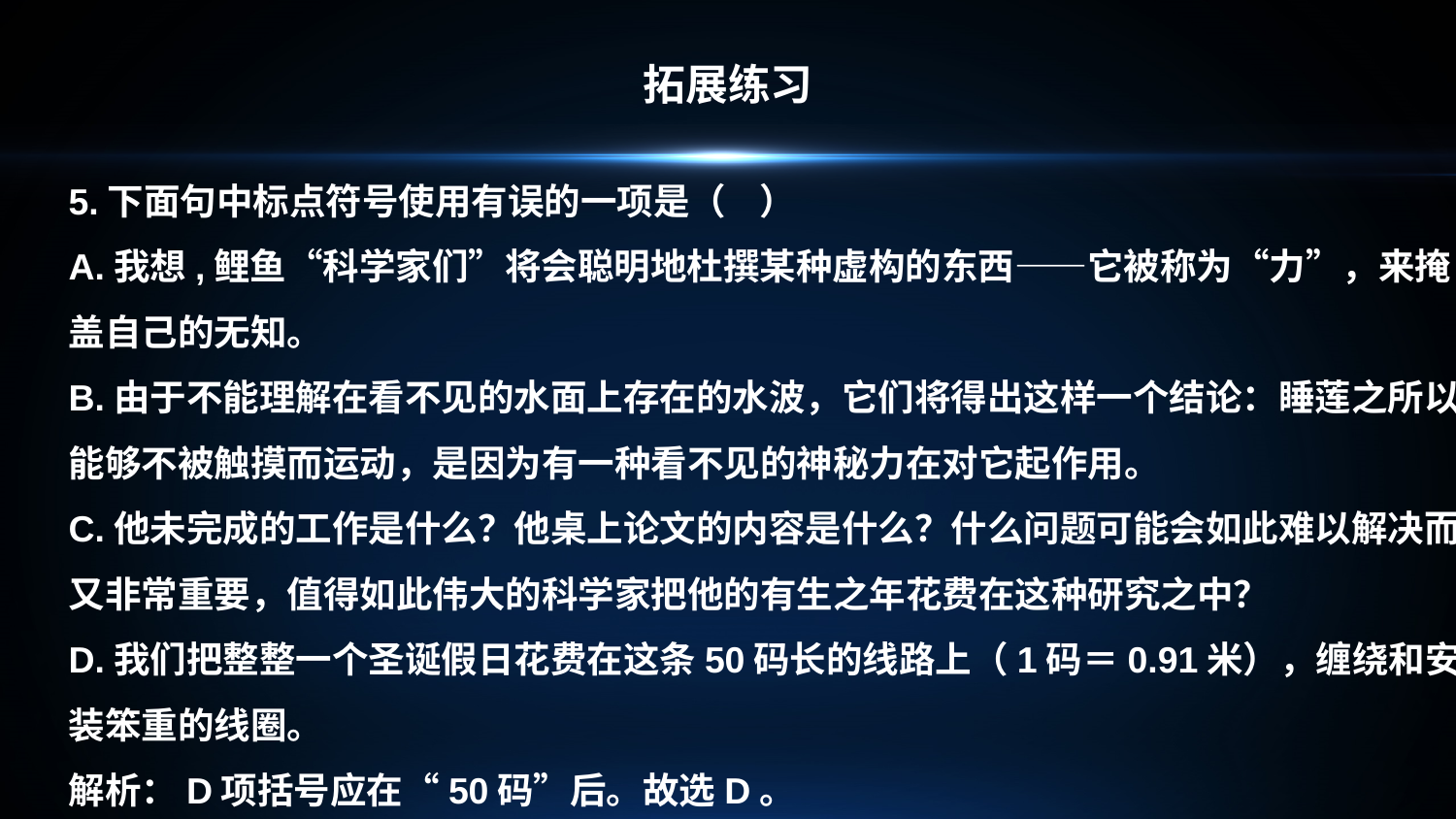

拓展练习
5.下面句中标点符号使用有误的一项是（    ）
A.我想,鲤鱼“科学家们”将会聪明地杜撰某种虚构的东西——它被称为“力”，来掩盖自己的无知。
B.由于不能理解在看不见的水面上存在的水波，它们将得出这样一个结论：睡莲之所以能够不被触摸而运动，是因为有一种看不见的神秘力在对它起作用。
C.他未完成的工作是什么？他桌上论文的内容是什么？什么问题可能会如此难以解决而又非常重要，值得如此伟大的科学家把他的有生之年花费在这种研究之中？
D.我们把整整一个圣诞假日花费在这条50码长的线路上（1码＝0.91米），缠绕和安装笨重的线圈。
解析：D项括号应在“50码”后。故选D。